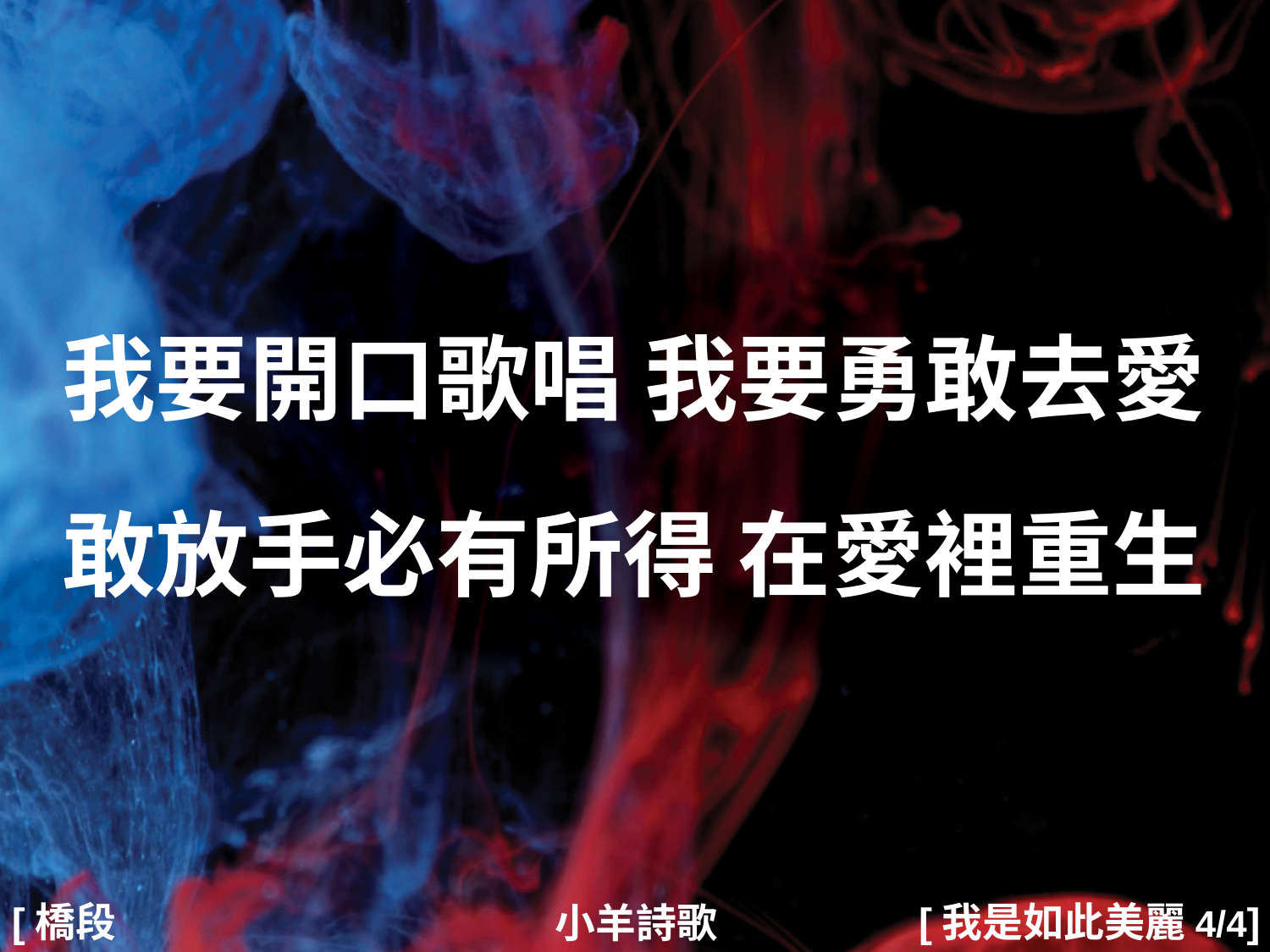

我要開口歌唱 我要勇敢去愛

敢放手必有所得 在愛裡重生

#

[橋段2]
[我是如此美麗4/4]
小羊詩歌